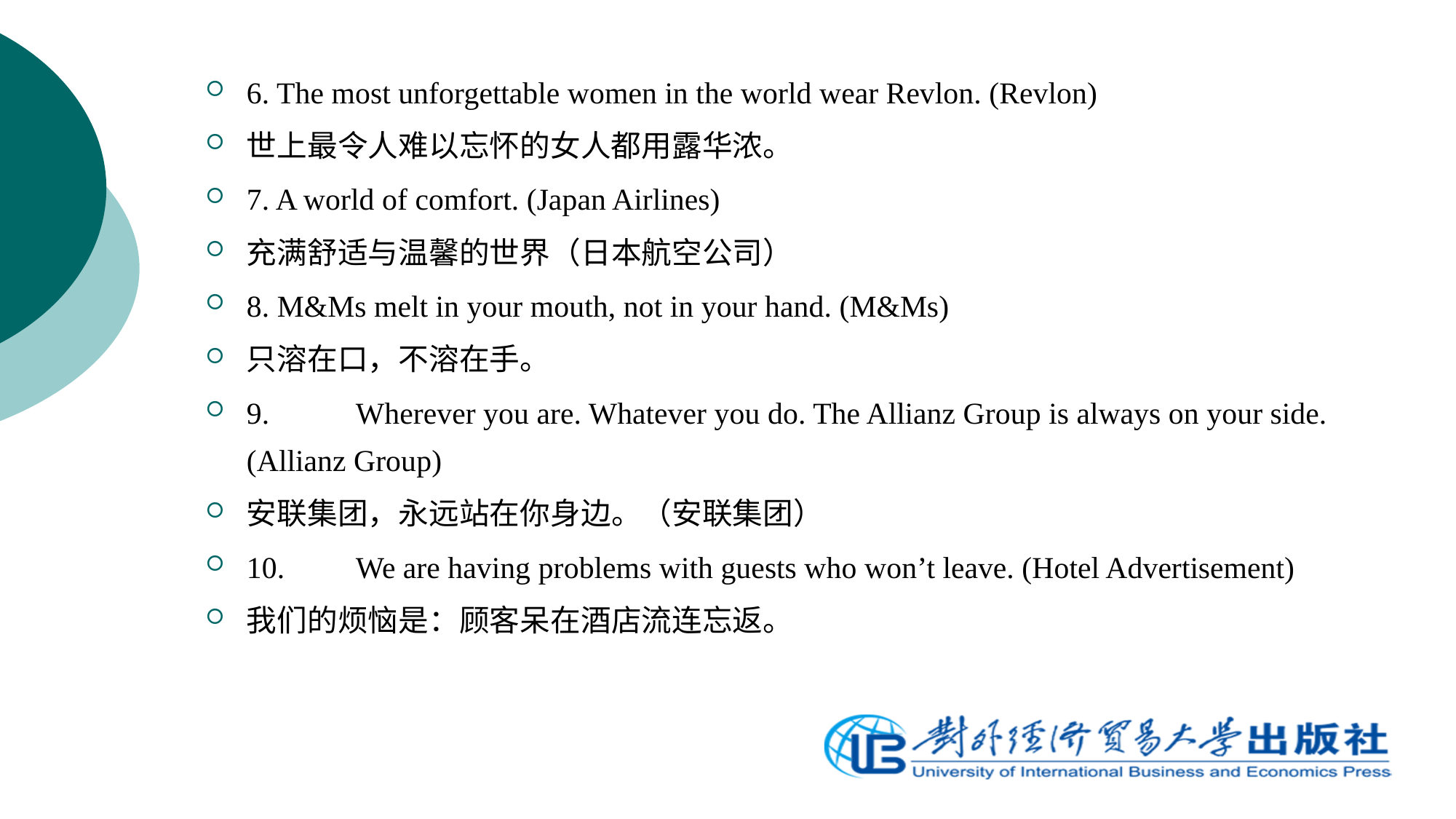

6. The most unforgettable women in the world wear Revlon. (Revlon)
世上最令人难以忘怀的女人都用露华浓。
7. A world of comfort. (Japan Airlines)
充满舒适与温馨的世界（日本航空公司）
8. M&Ms melt in your mouth, not in your hand. (M&Ms)
只溶在口，不溶在手。
9.	Wherever you are. Whatever you do. The Allianz Group is always on your side. (Allianz Group)
安联集团，永远站在你身边。（安联集团）
10.	We are having problems with guests who won’t leave. (Hotel Advertisement)
我们的烦恼是：顾客呆在酒店流连忘返。